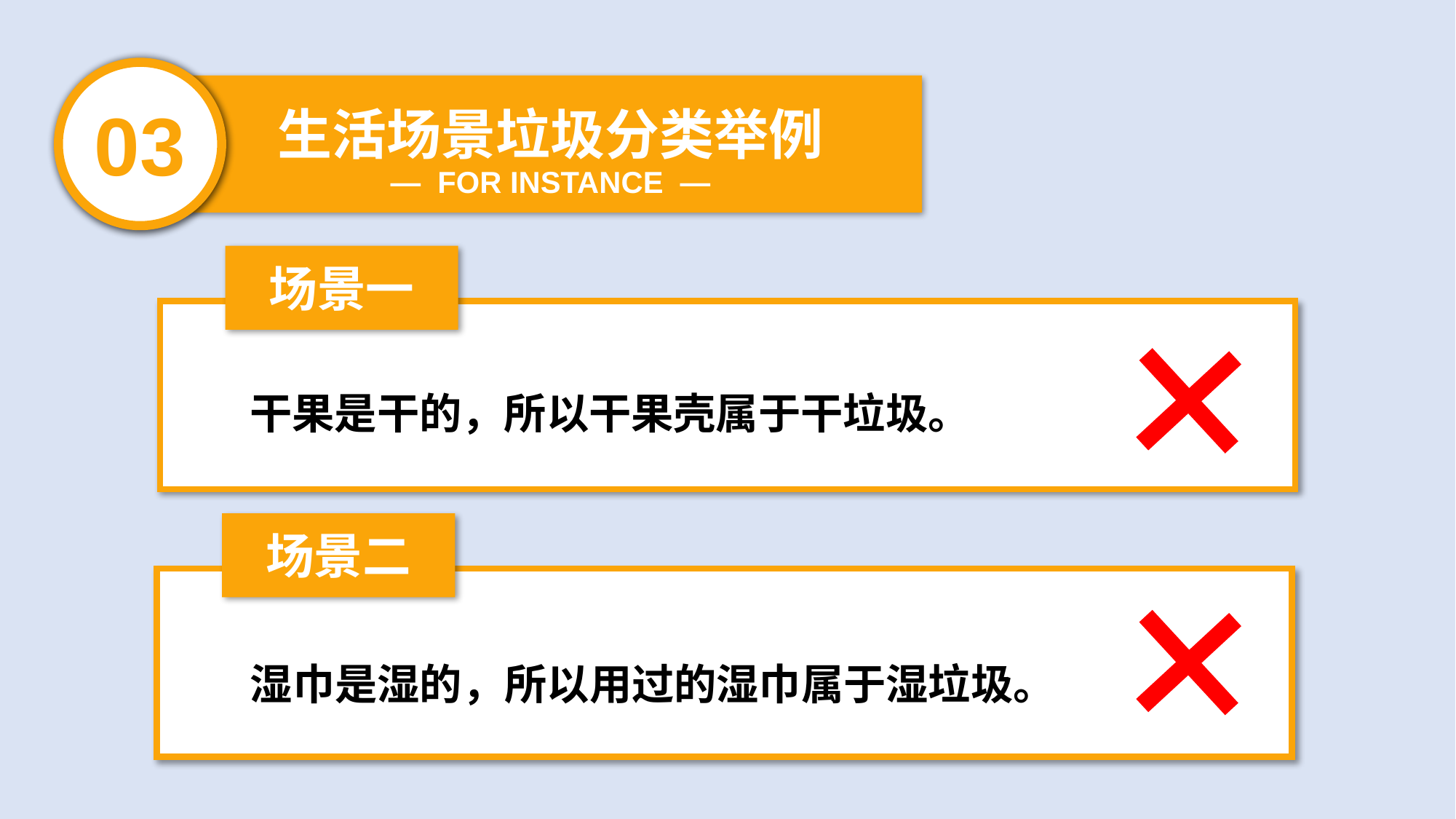

03

生活场景垃圾分类举例
—  FOR INSTANCE  —

场景一

干果是干的，所以干果壳属于干垃圾。

场景二

湿巾是湿的，所以用过的湿巾属于湿垃圾。